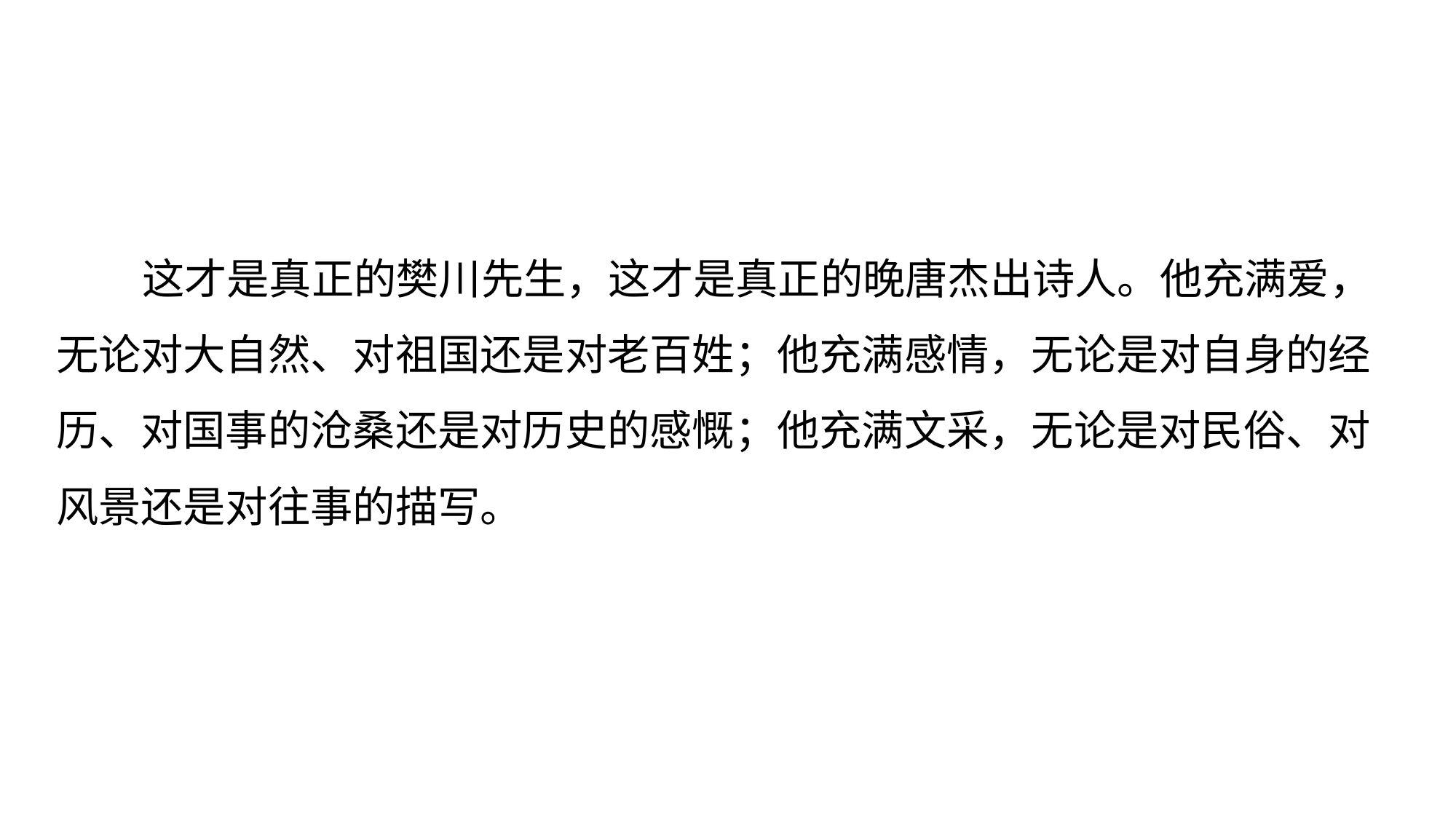

这才是真正的樊川先生，这才是真正的晚唐杰出诗人。他充满爱，无论对大自然、对祖国还是对老百姓；他充满感情，无论是对自身的经历、对国事的沧桑还是对历史的感慨；他充满文采，无论是对民俗、对风景还是对往事的描写。